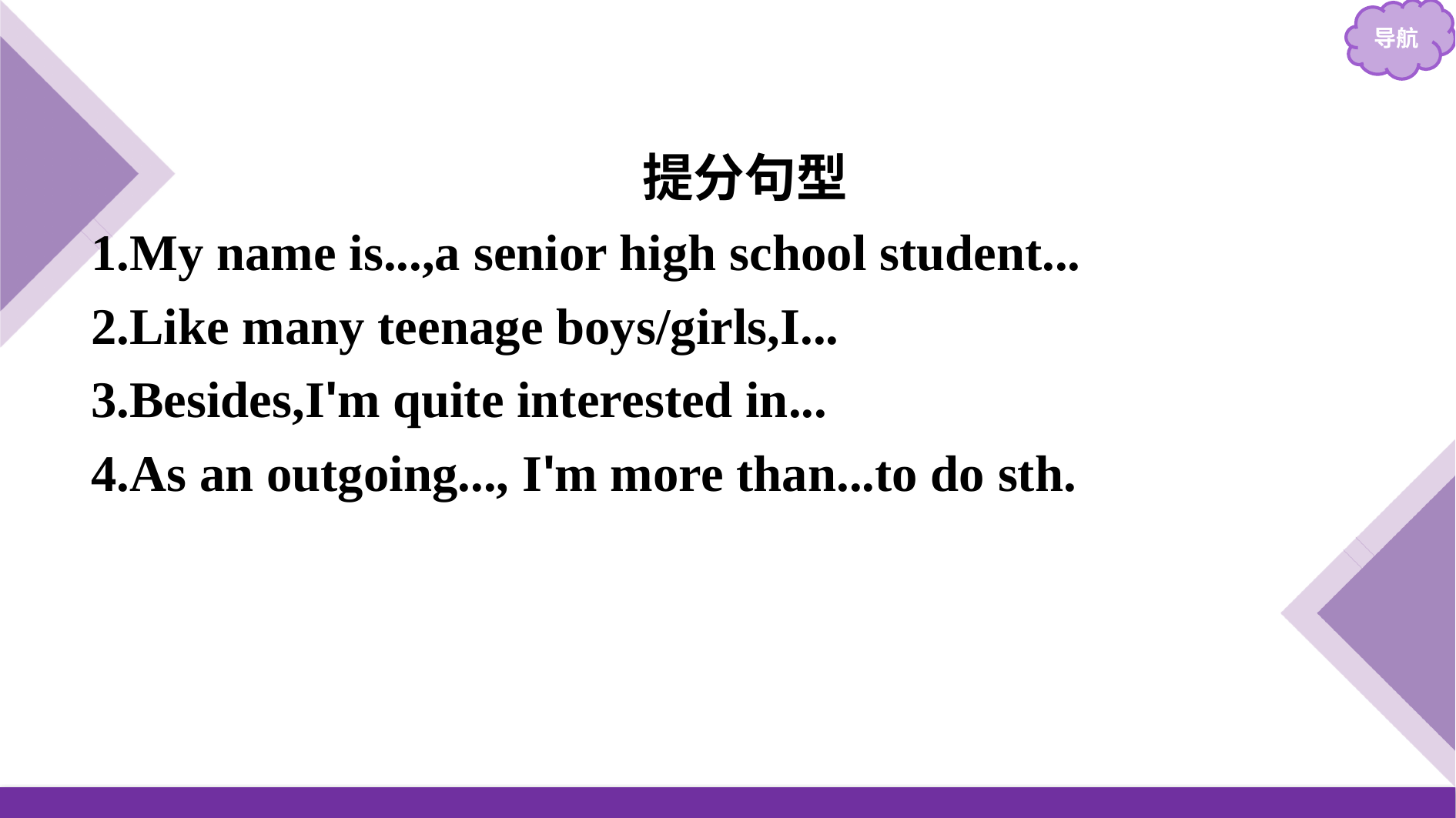

提分句型
1.My name is...,a senior high school student...
2.Like many teenage boys/girls,I...
3.Besides,I'm quite interested in...
4.As an outgoing..., I'm more than...to do sth.